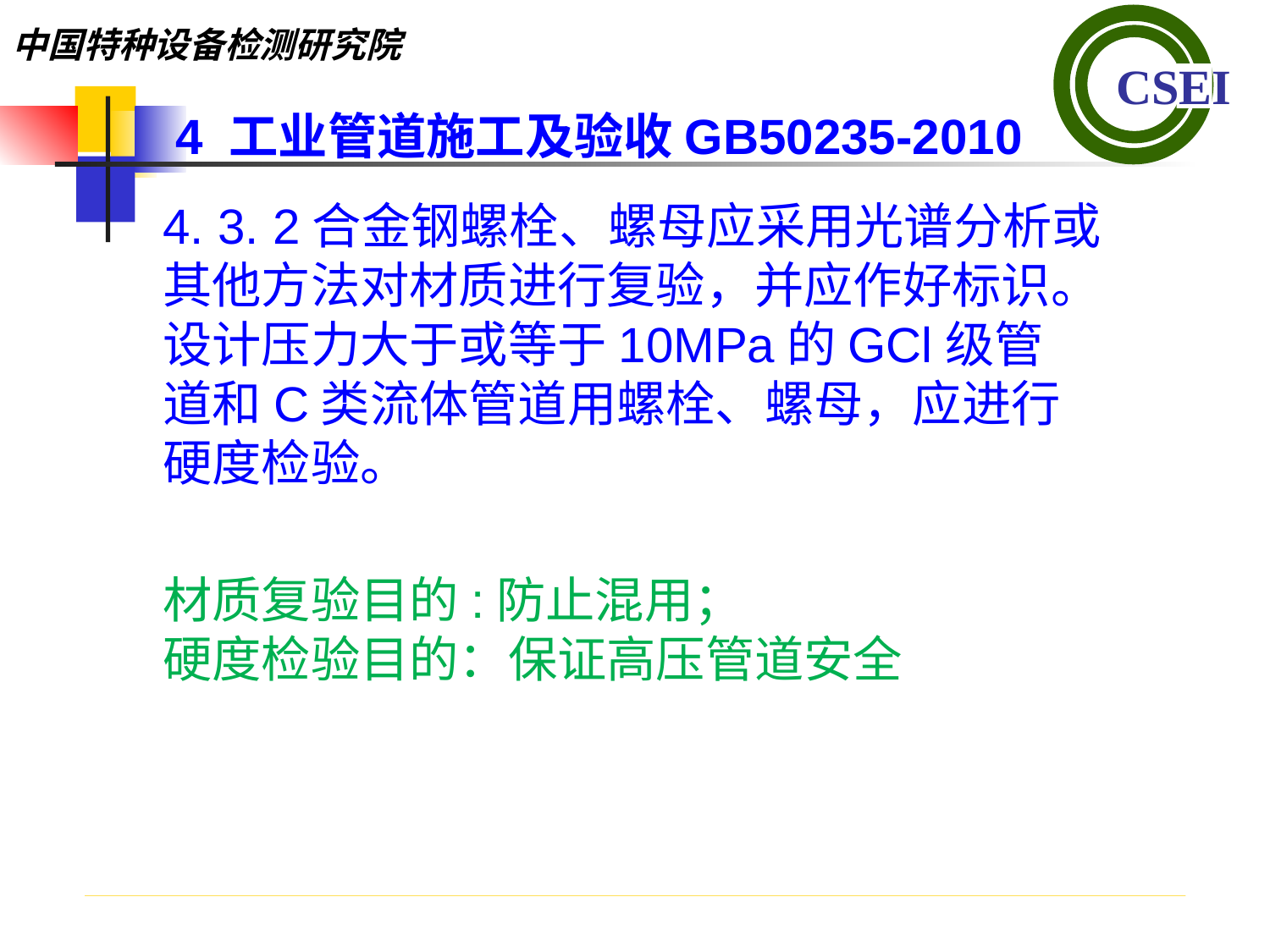

4 工业管道施工及验收GB50235-2010
4. 3. 2合金钢螺栓、螺母应采用光谱分析或其他方法对材质进行复验，并应作好标识。设计压力大于或等于10MPa的GCl级管
道和C类流体管道用螺栓、螺母，应进行硬度检验。
材质复验目的:防止混用；
硬度检验目的：保证高压管道安全